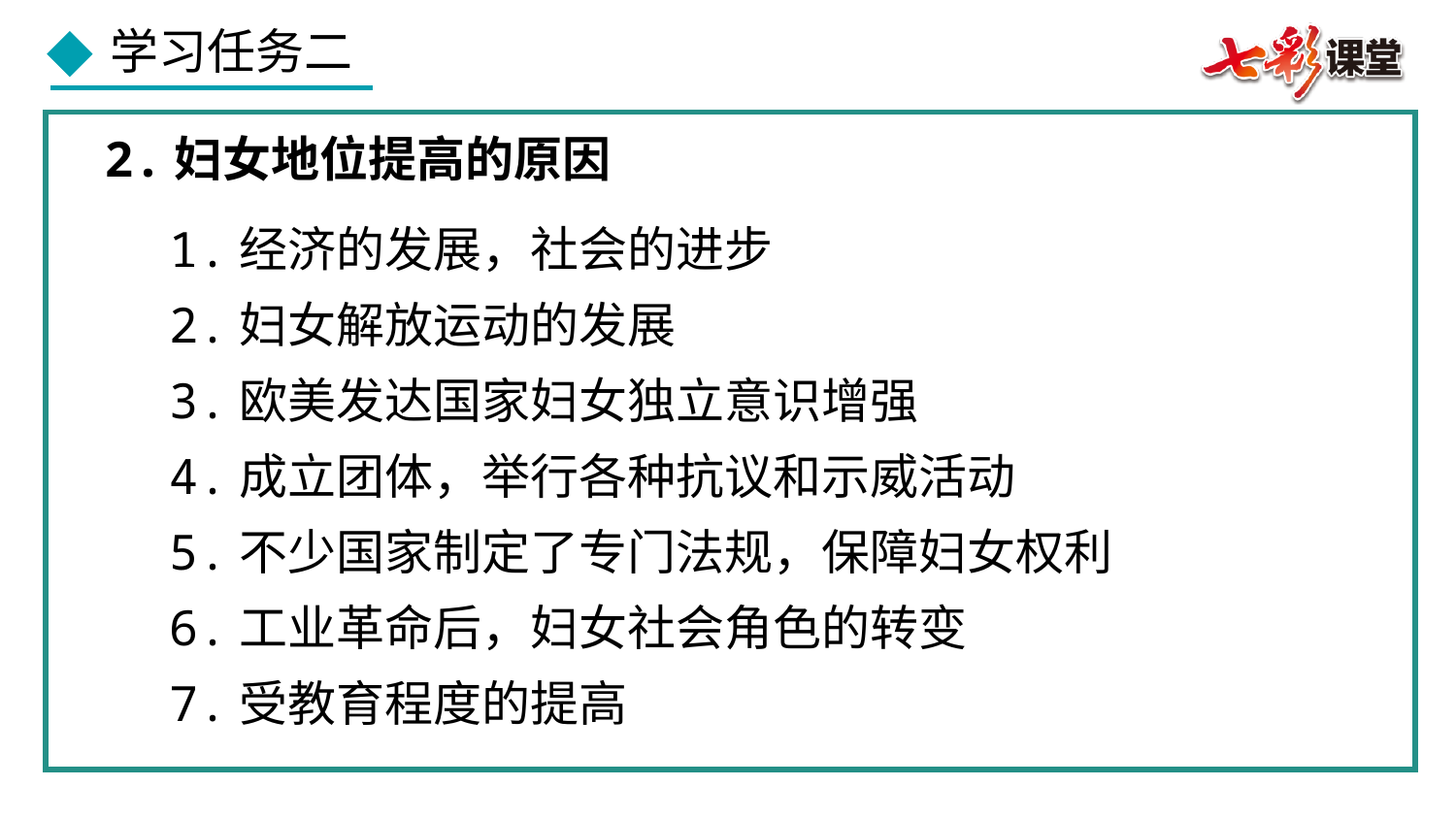

2.妇女地位提高的原因
1.经济的发展，社会的进步
2.妇女解放运动的发展
3.欧美发达国家妇女独立意识增强
4.成立团体，举行各种抗议和示威活动
5.不少国家制定了专门法规，保障妇女权利
6.工业革命后，妇女社会角色的转变
7.受教育程度的提高